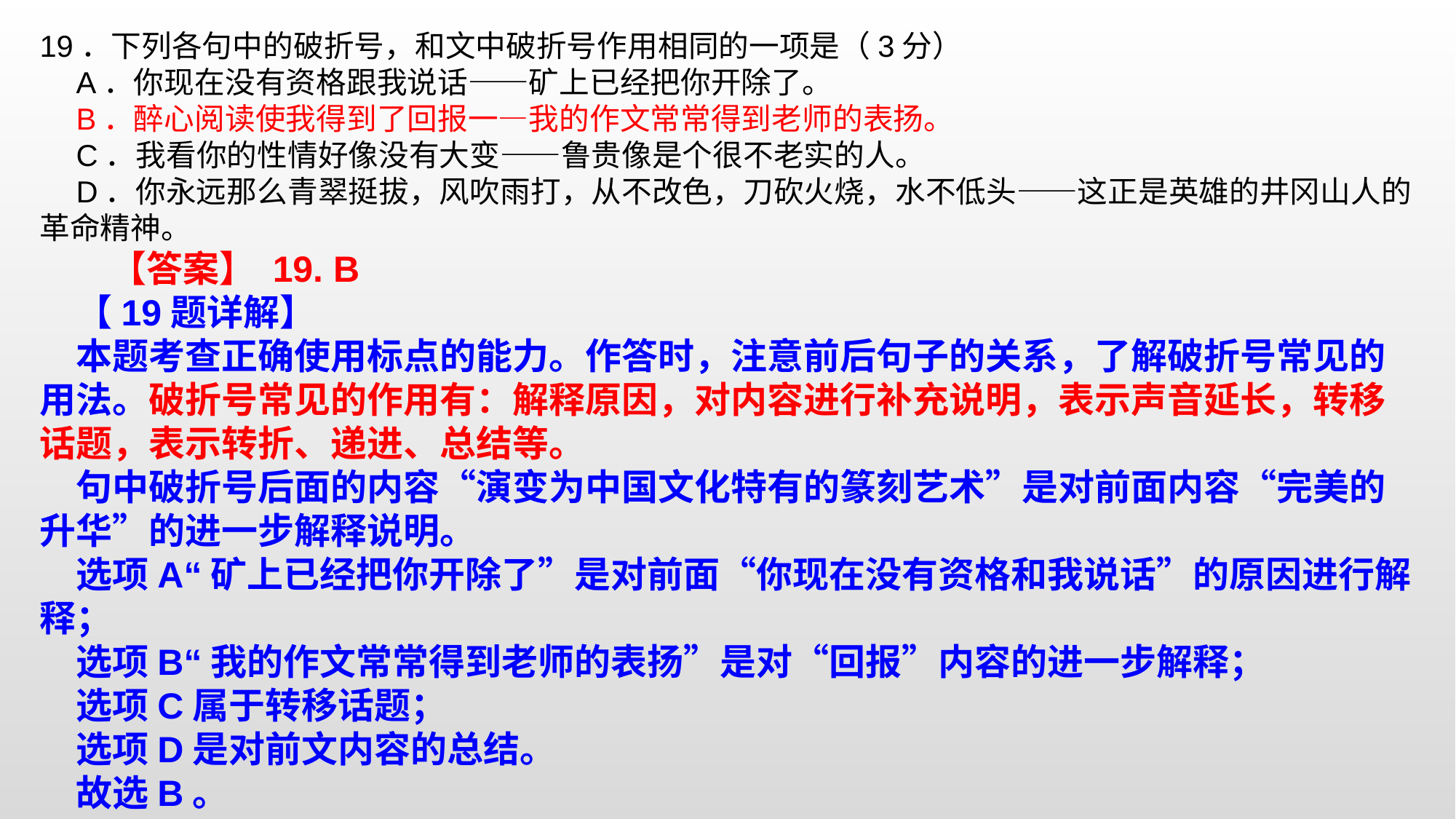

19．下列各句中的破折号，和文中破折号作用相同的一项是（3分）A．你现在没有资格跟我说话——矿上已经把你开除了。
B．醉心阅读使我得到了回报一—我的作文常常得到老师的表扬。
C．我看你的性情好像没有大变——鲁贵像是个很不老实的人。D．你永远那么青翠挺拔，风吹雨打，从不改色，刀砍火烧，水不低头——这正是英雄的井冈山人的革命精神。    【答案】 19. B
【19题详解】本题考查正确使用标点的能力。作答时，注意前后句子的关系，了解破折号常见的用法。破折号常见的作用有：解释原因，对内容进行补充说明，表示声音延长，转移话题，表示转折、递进、总结等。
句中破折号后面的内容“演变为中国文化特有的篆刻艺术”是对前面内容“完美的升华”的进一步解释说明。选项A“矿上已经把你开除了”是对前面“你现在没有资格和我说话”的原因进行解释；选项B“我的作文常常得到老师的表扬”是对“回报”内容的进一步解释；选项C属于转移话题；选项D是对前文内容的总结。故选B。